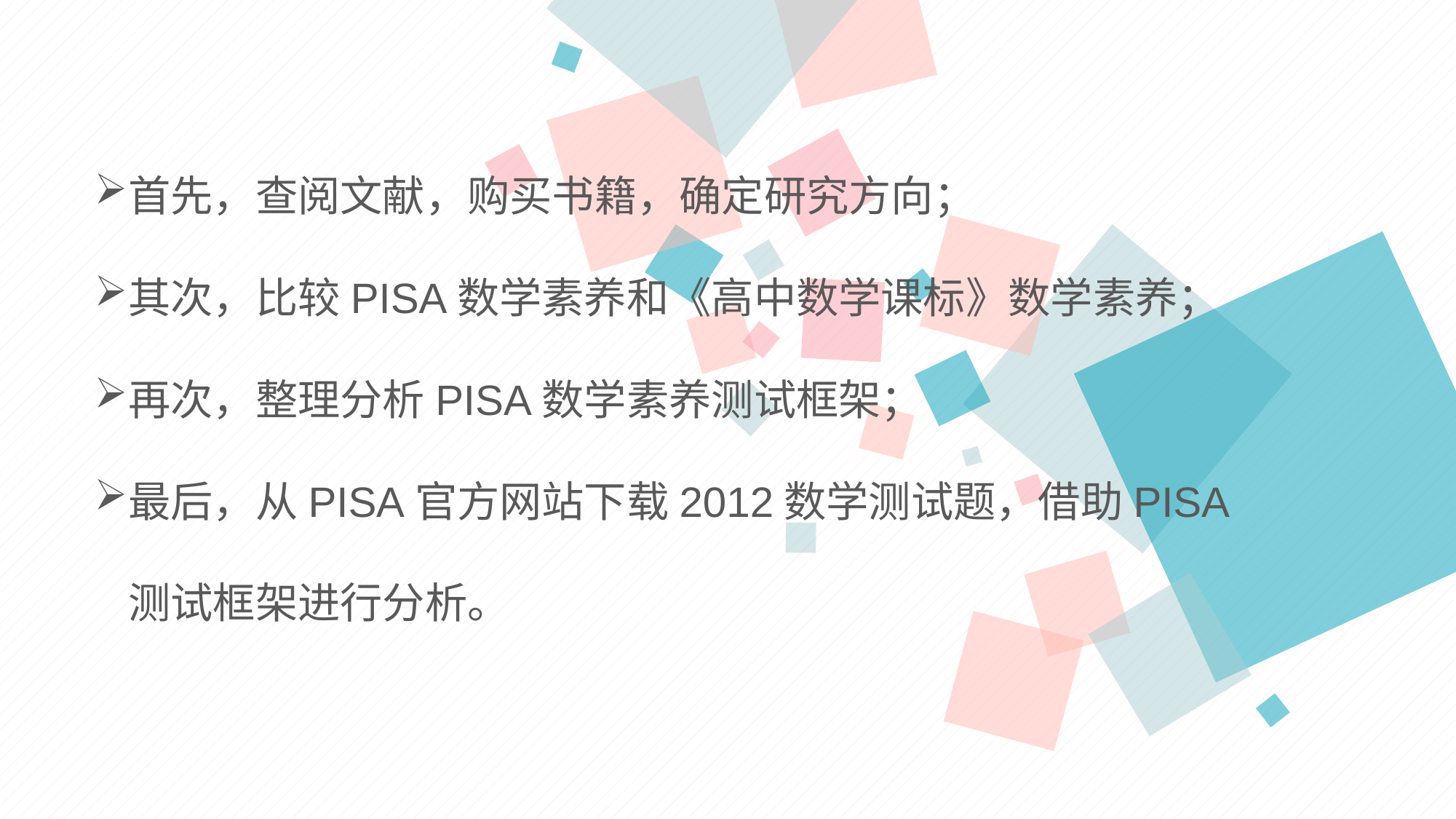

首先，查阅文献，购买书籍，确定研究方向；
其次，比较PISA数学素养和《高中数学课标》数学素养；
再次，整理分析PISA数学素养测试框架；
最后，从PISA官方网站下载2012数学测试题，借助PISA测试框架进行分析。